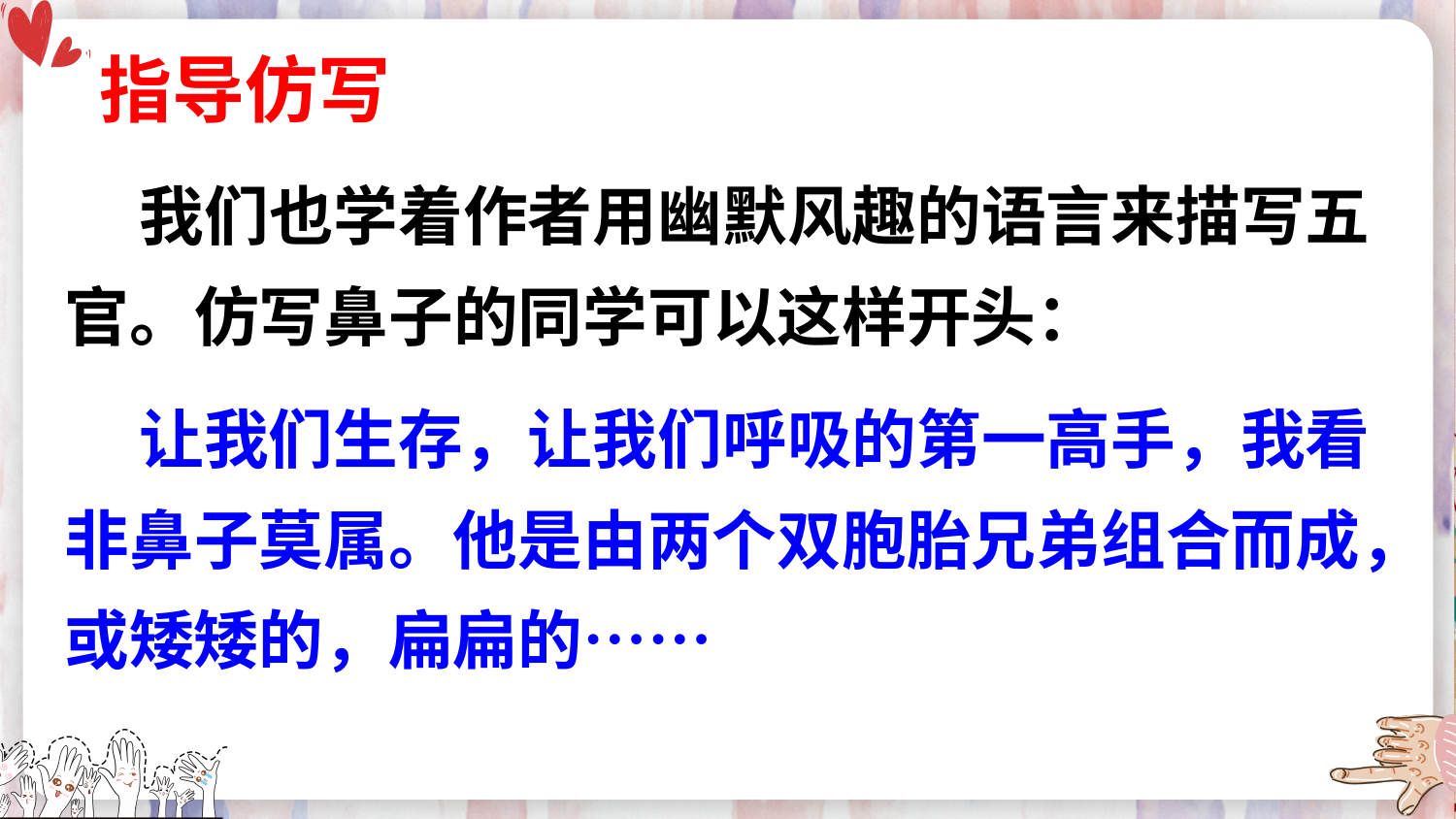

指导仿写
    我们也学着作者用幽默风趣的语言来描写五官。仿写鼻子的同学可以这样开头：
    让我们生存，让我们呼吸的第一高手，我看非鼻子莫属。他是由两个双胞胎兄弟组合而成，或矮矮的，扁扁的……